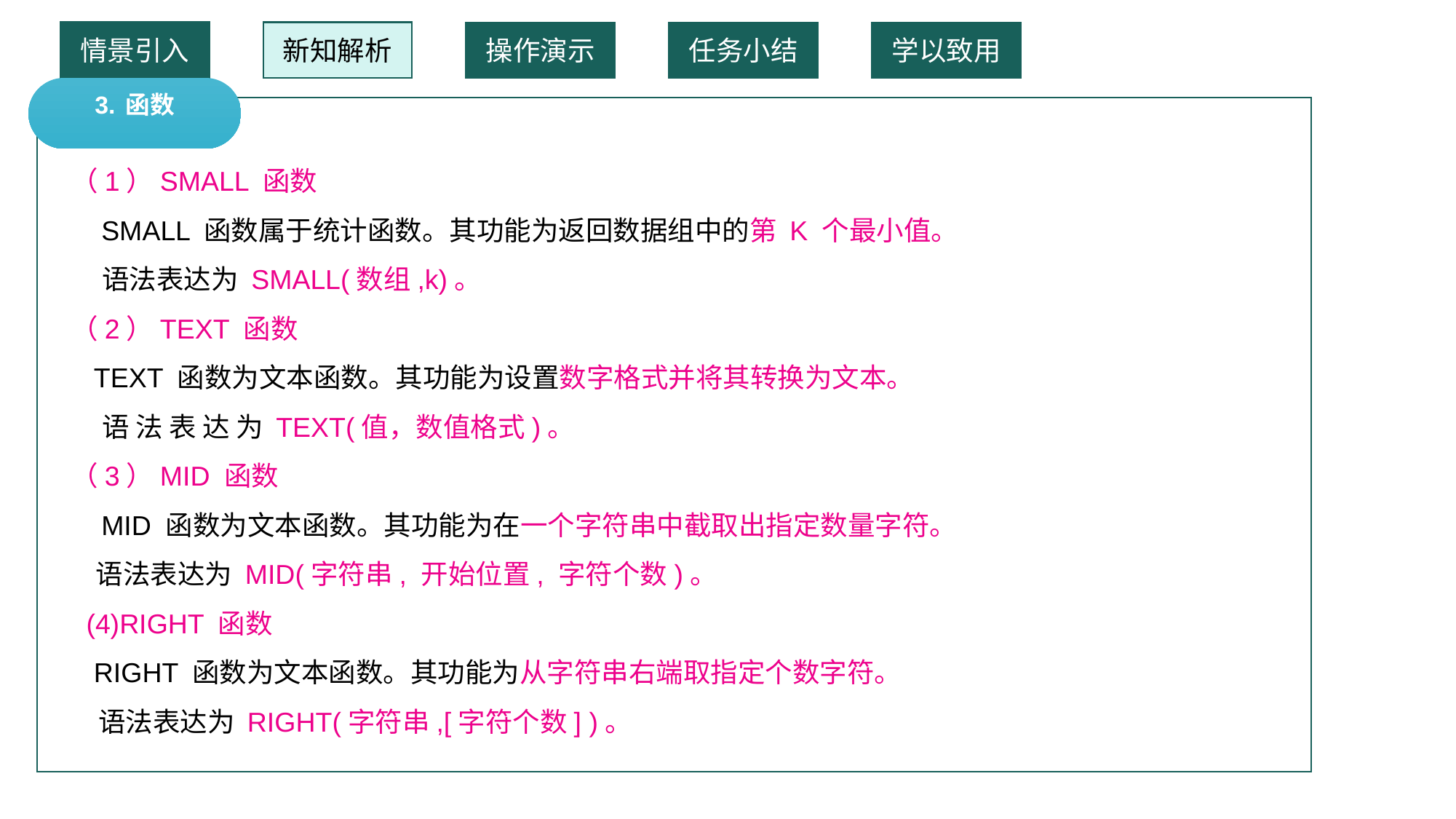

情景引入
新知解析
操作演示
任务小结
学以致用
3.函数

（1）SMALL 函数
    SMALL 函数属于统计函数。其功能为返回数据组中的第 K 个最小值。
    语法表达为 SMALL(数组,k)。
（2）TEXT 函数
   TEXT 函数为文本函数。其功能为设置数字格式并将其转换为文本。
    语 法 表 达 为 TEXT(值，数值格式)。
（3）MID 函数
    MID 函数为文本函数。其功能为在一个字符串中截取出指定数量字符。
   语法表达为 MID(字符串, 开始位置, 字符个数)。
  (4)RIGHT 函数
   RIGHT 函数为文本函数。其功能为从字符串右端取指定个数字符。
　语法表达为 RIGHT(字符串,[字符个数] )。